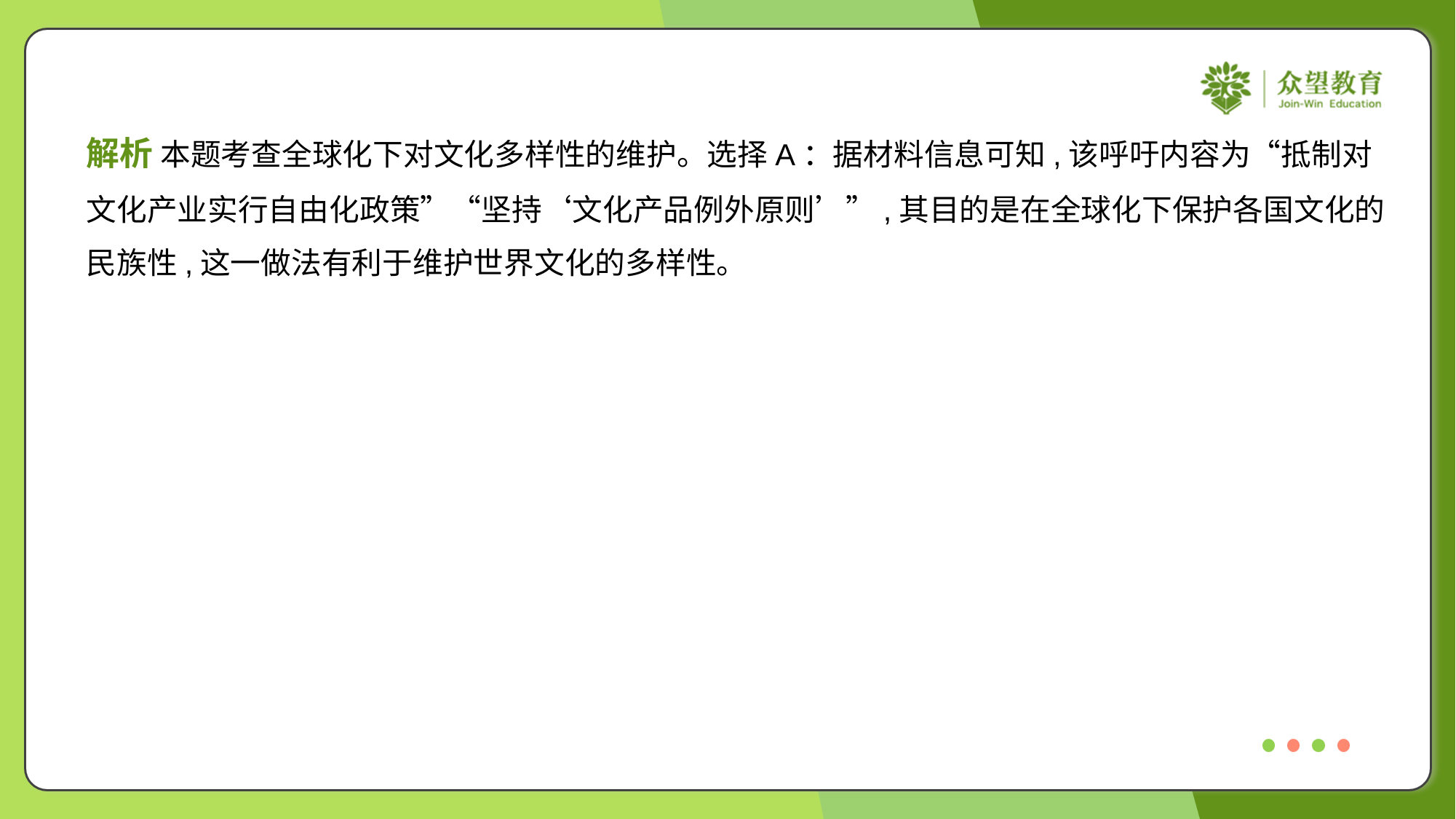

解析 本题考查全球化下对文化多样性的维护。选择A：据材料信息可知,该呼吁内容为“抵制对
文化产业实行自由化政策”“坚持‘文化产品例外原则’”,其目的是在全球化下保护各国文化的
民族性,这一做法有利于维护世界文化的多样性。